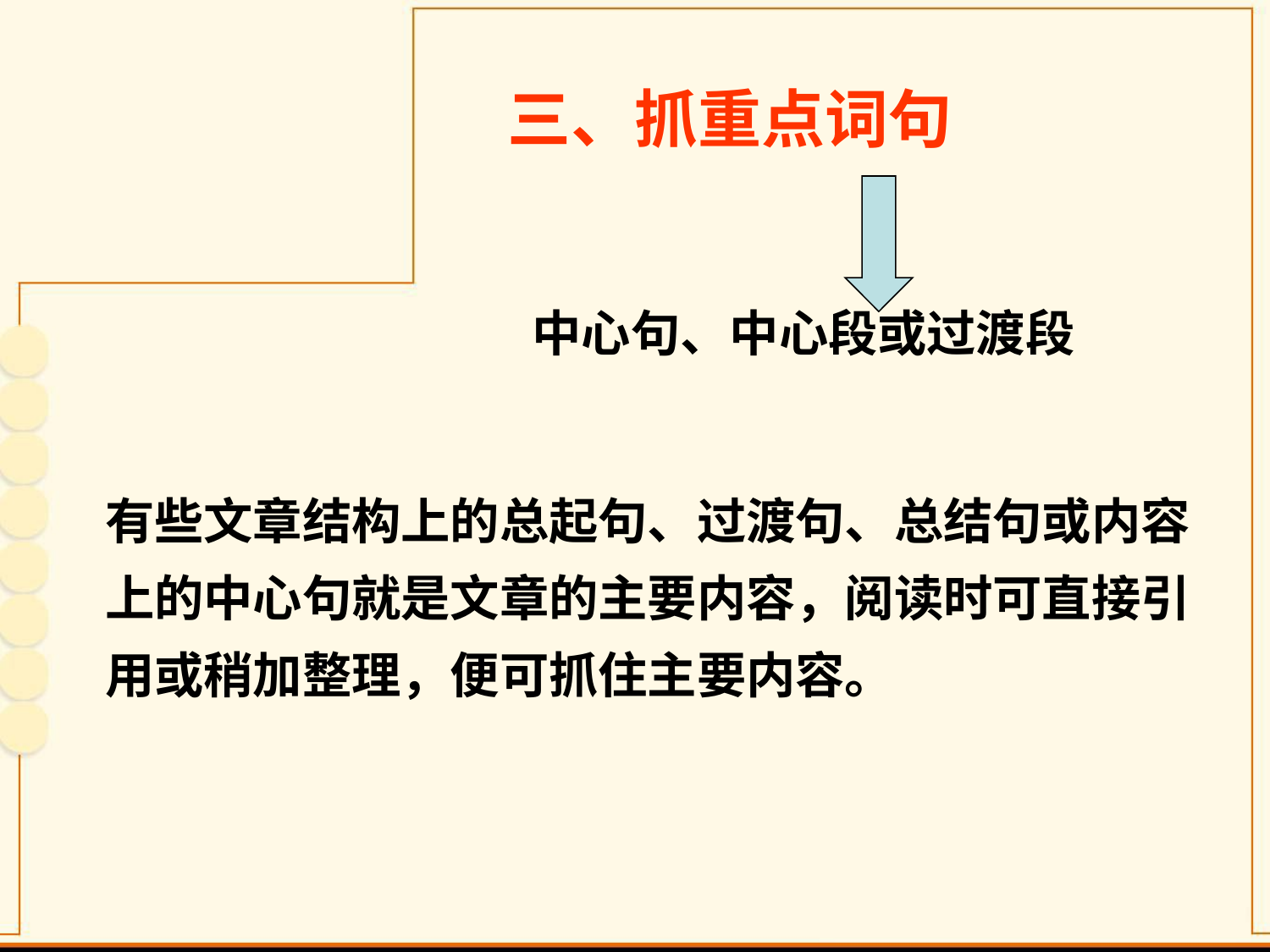

# 三、抓重点词句

中心句、中心段或过渡段
有些文章结构上的总起句、过渡句、总结句或内容上的中心句就是文章的主要内容，阅读时可直接引用或稍加整理，便可抓住主要内容。